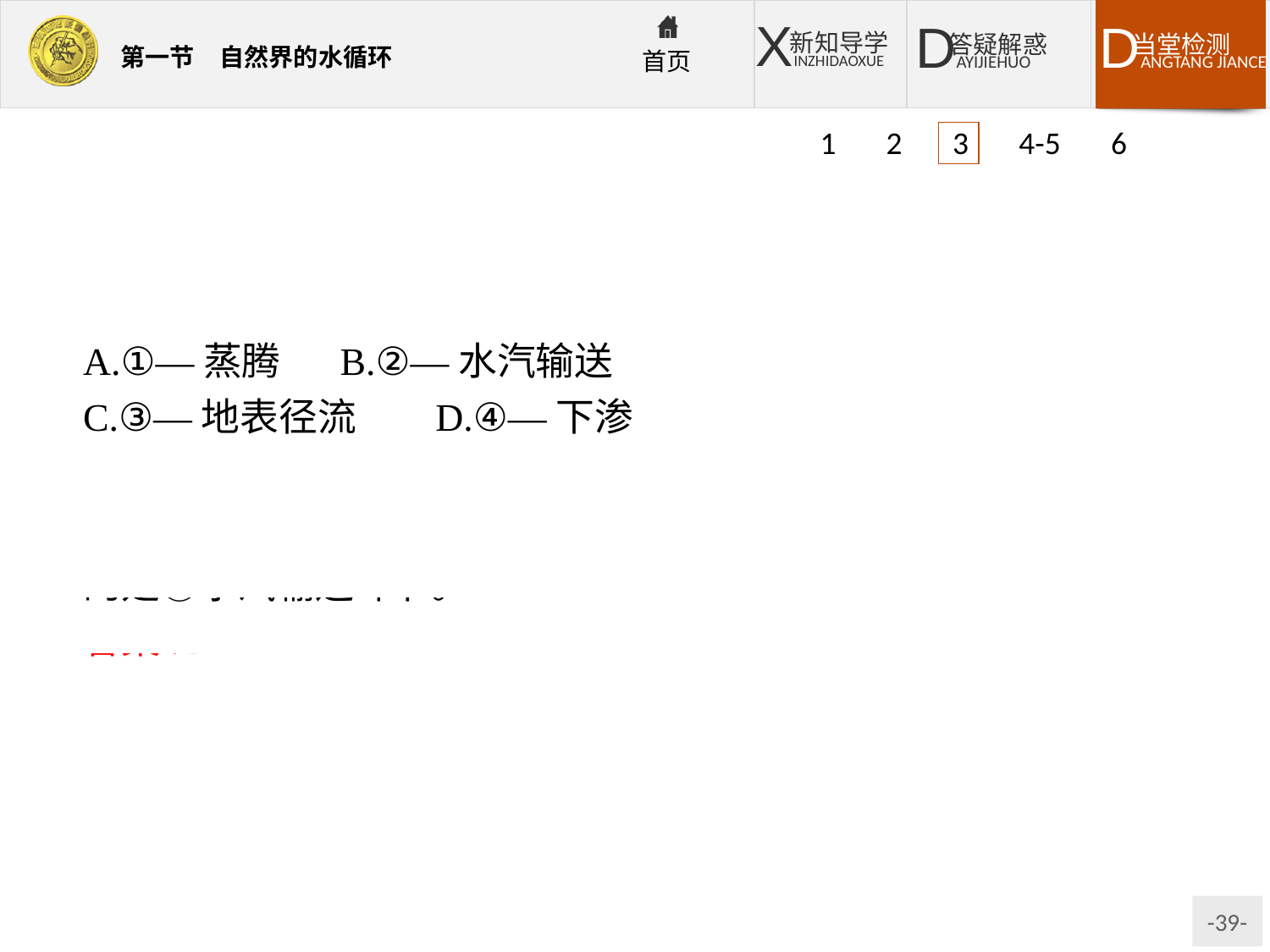

1       2       3       4-5       6

A.①—蒸腾	B.②—水汽输送
C.③—地表径流	D.④—下渗
解析:图中所示水循环环节中,①是海洋蒸发,②是水汽输送,③是地表径流,④是地下径流。东南季风从海洋带来大量水汽完成的是②水汽输送环节。
答案:B